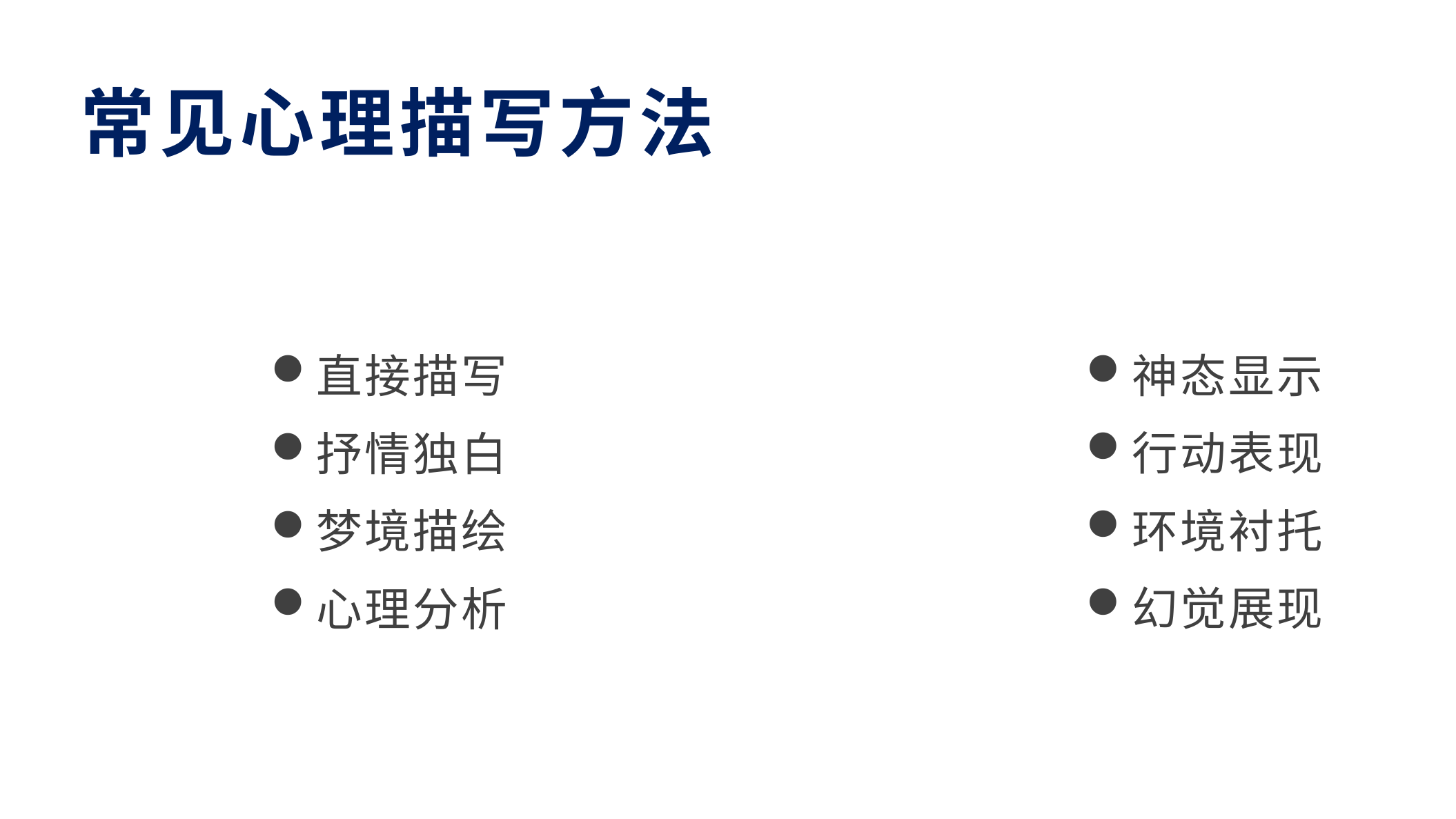

常见心理描写方法
直接描写
抒情独白
梦境描绘
心理分析
神态显示
行动表现
环境衬托
幻觉展现